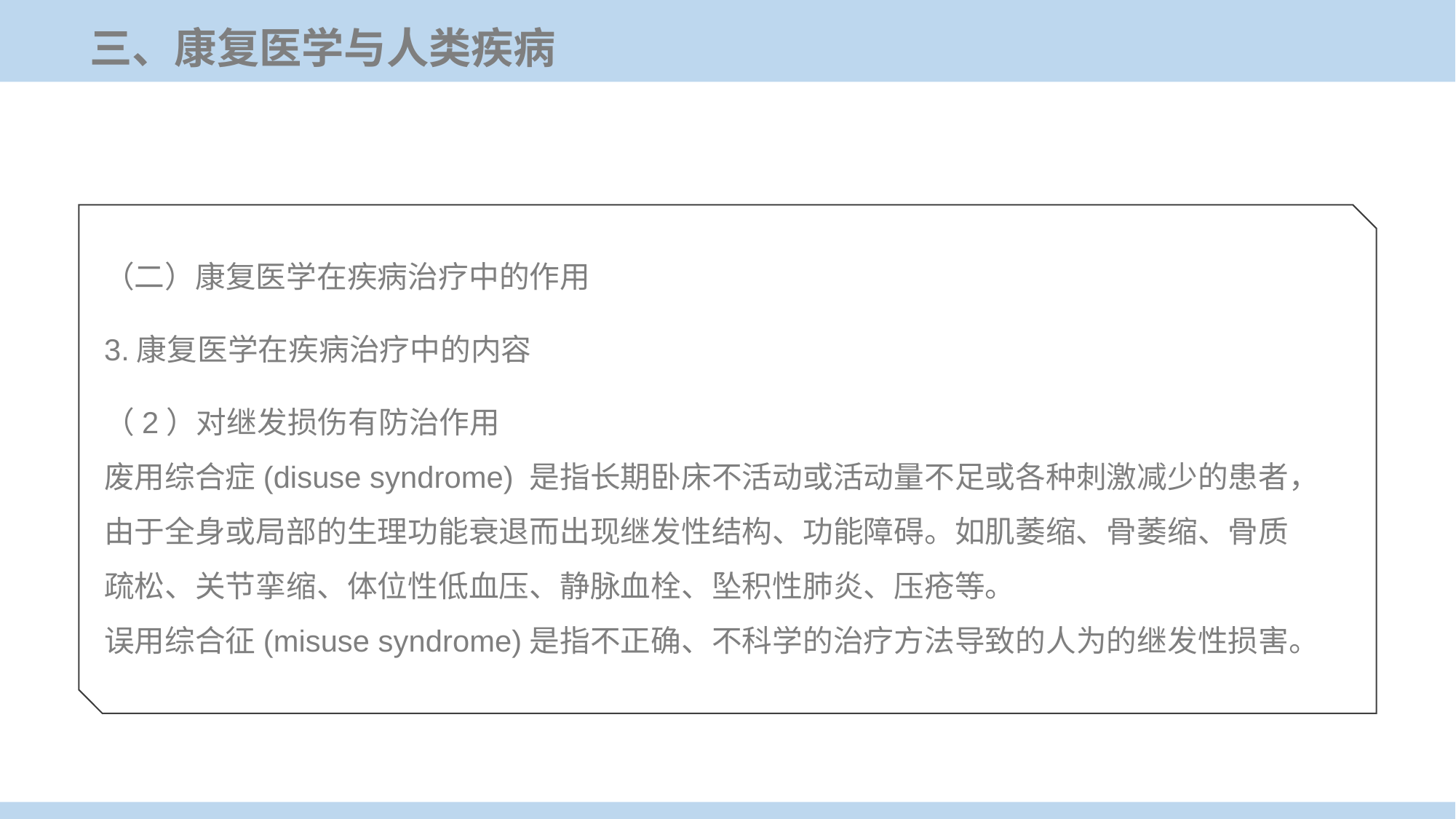

三、康复医学与人类疾病

（二）康复医学在疾病治疗中的作用

3.康复医学在疾病治疗中的内容

（2）对继发损伤有防治作用
废用综合症(disuse syndrome) 是指长期卧床不活动或活动量不足或各种刺激减少的患者，由于全身或局部的生理功能衰退而出现继发性结构、功能障碍。如肌萎缩、骨萎缩、骨质疏松、关节挛缩、体位性低血压、静脉血栓、坠积性肺炎、压疮等。
误用综合征(misuse syndrome)是指不正确、不科学的治疗方法导致的人为的继发性损害。